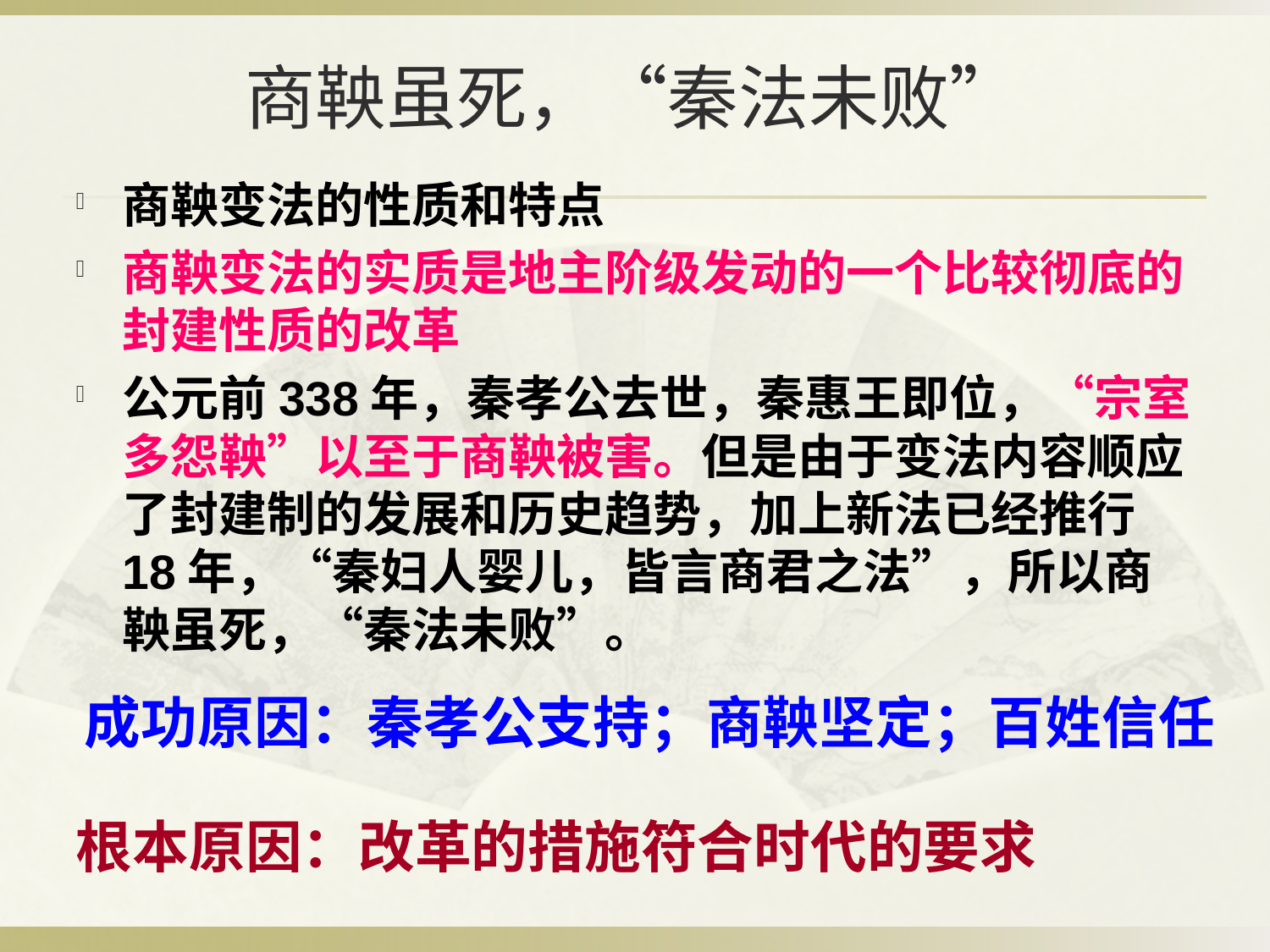

# 商鞅虽死，“秦法未败”
商鞅变法的性质和特点
商鞅变法的实质是地主阶级发动的一个比较彻底的封建性质的改革
公元前338年，秦孝公去世，秦惠王即位，“宗室多怨鞅”以至于商鞅被害。但是由于变法内容顺应了封建制的发展和历史趋势，加上新法已经推行18年，“秦妇人婴儿，皆言商君之法”，所以商鞅虽死，“秦法未败”。
成功原因：秦孝公支持；商鞅坚定；百姓信任
根本原因：改革的措施符合时代的要求